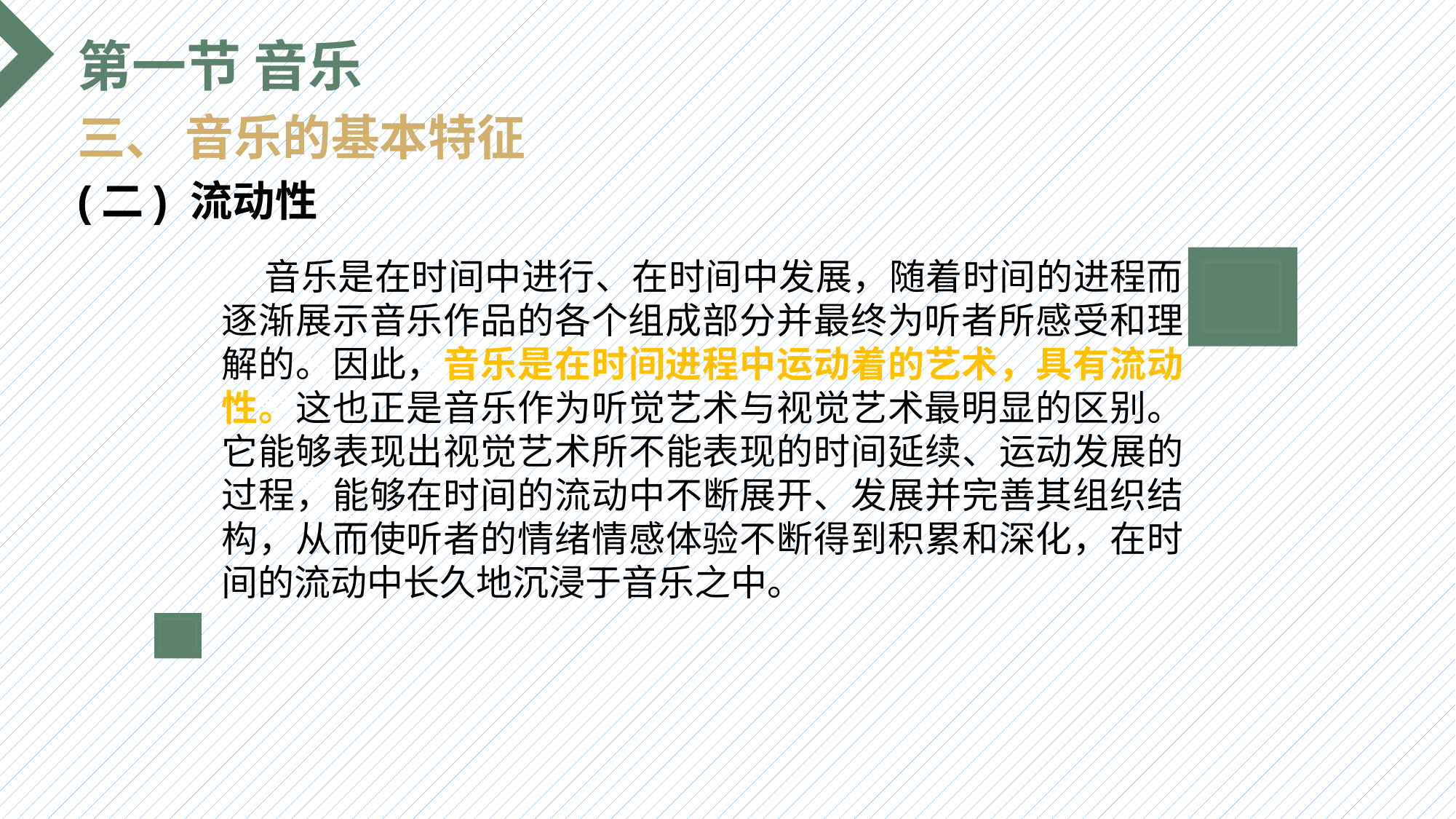

第一节 音乐
三、 音乐的基本特征
(二) 流动性

    音乐是在时间中进行、在时间中发展，随着时间的进程而逐渐展示音乐作品的各个组成部分并最终为听者所感受和理解的。因此，音乐是在时间进程中运动着的艺术，具有流动性。这也正是音乐作为听觉艺术与视觉艺术最明显的区别。它能够表现出视觉艺术所不能表现的时间延续、运动发展的过程，能够在时间的流动中不断展开、发展并完善其组织结构，从而使听者的情绪情感体验不断得到积累和深化，在时间的流动中长久地沉浸于音乐之中。

选题背景
输入您的内容，请简要说明，言简意赅即可输入您的内容，请简要说明，言简意赅即可输入您的内容，请简要说明，言简意赅即可输入您的内容，请简要说明，言简意赅即可